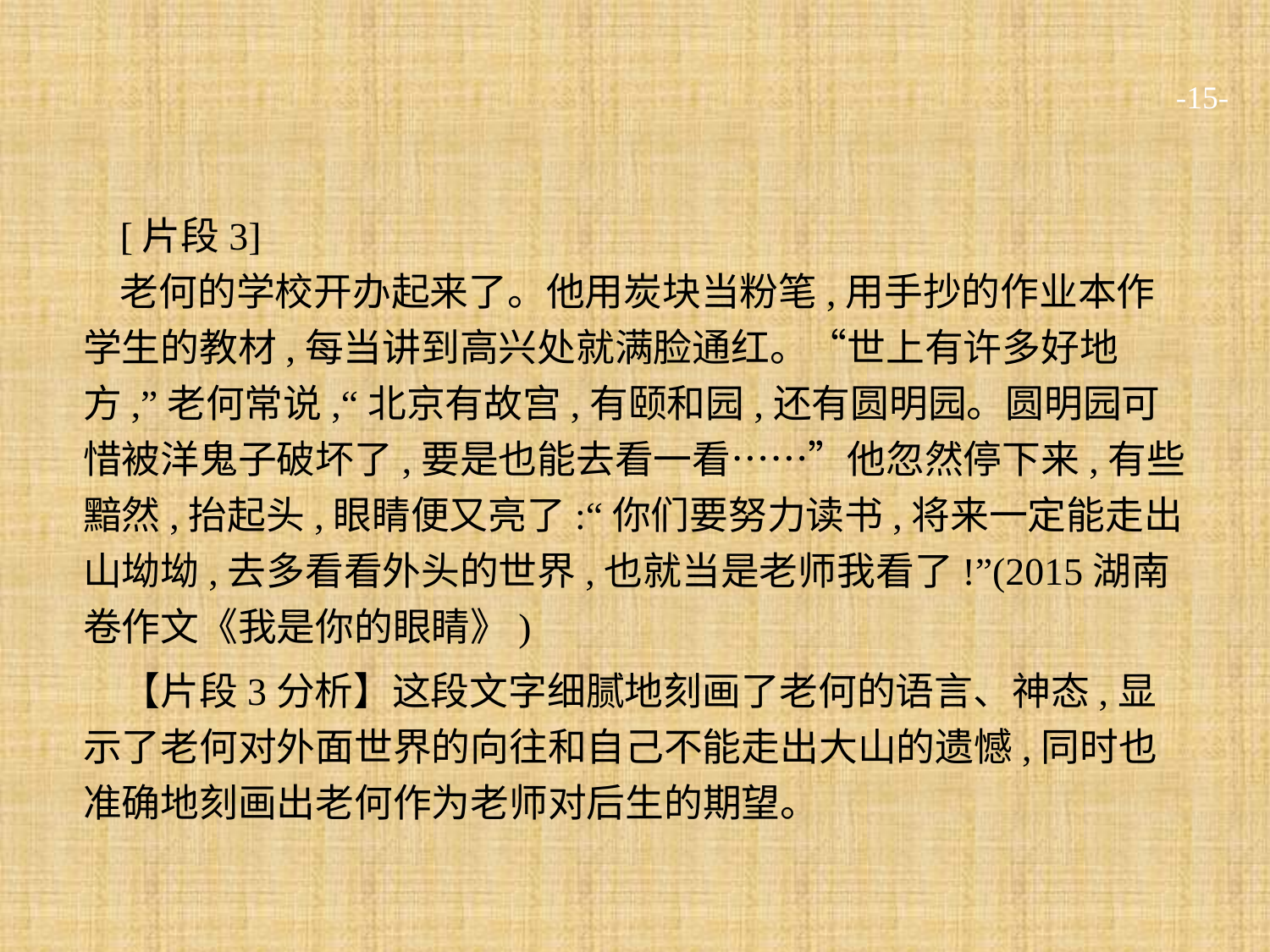

-15-
[片段3]
老何的学校开办起来了。他用炭块当粉笔,用手抄的作业本作学生的教材,每当讲到高兴处就满脸通红。“世上有许多好地方,”老何常说,“北京有故宫,有颐和园,还有圆明园。圆明园可惜被洋鬼子破坏了,要是也能去看一看……”他忽然停下来,有些黯然,抬起头,眼睛便又亮了:“你们要努力读书,将来一定能走出山坳坳,去多看看外头的世界,也就当是老师我看了!”(2015湖南卷作文《我是你的眼睛》)
【片段3分析】这段文字细腻地刻画了老何的语言、神态,显示了老何对外面世界的向往和自己不能走出大山的遗憾,同时也准确地刻画出老何作为老师对后生的期望。